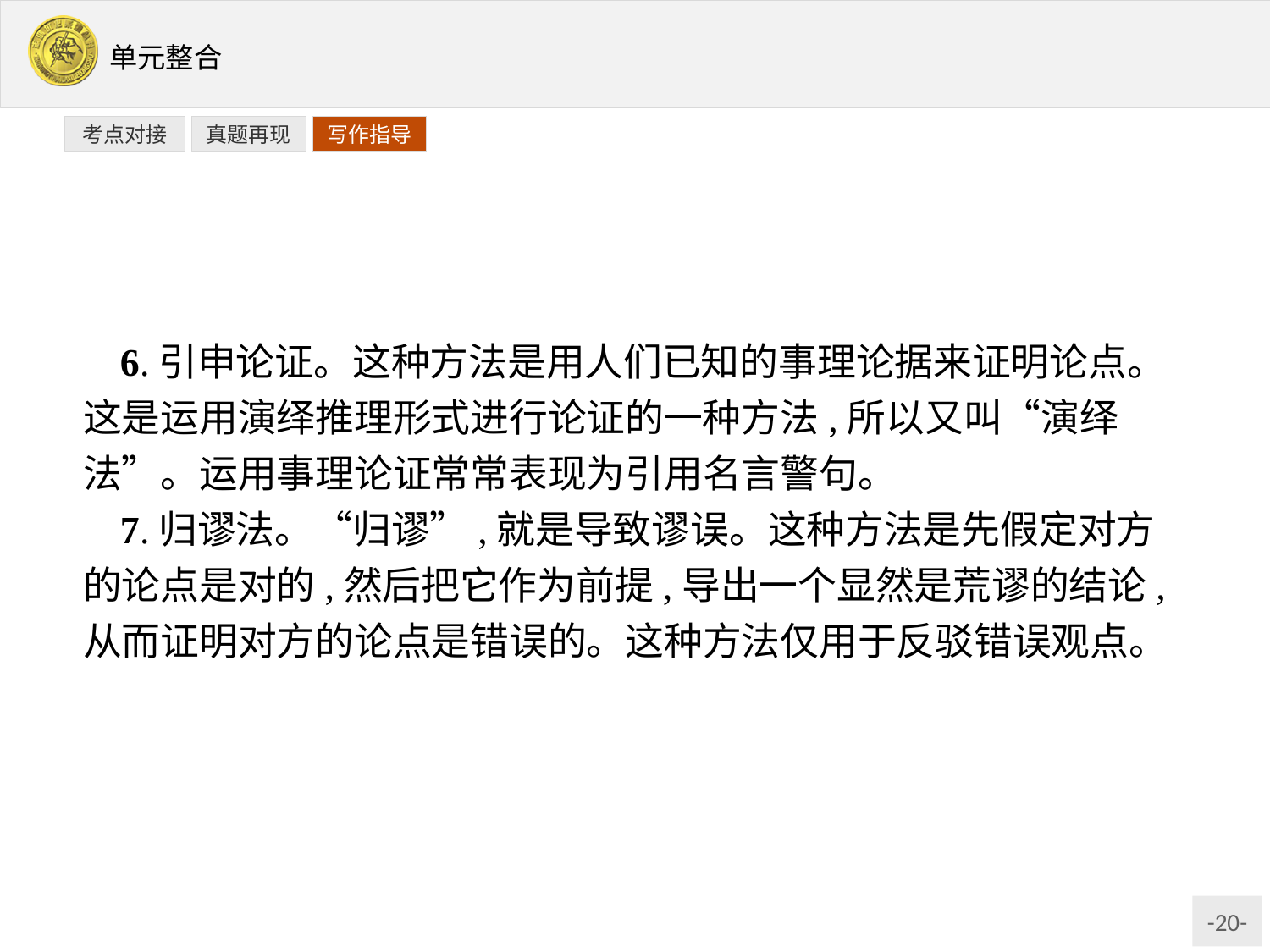

写作指导
考点对接
真题再现
6.引申论证。这种方法是用人们已知的事理论据来证明论点。这是运用演绎推理形式进行论证的一种方法,所以又叫“演绎法”。运用事理论证常常表现为引用名言警句。
7.归谬法。“归谬”,就是导致谬误。这种方法是先假定对方的论点是对的,然后把它作为前提,导出一个显然是荒谬的结论,从而证明对方的论点是错误的。这种方法仅用于反驳错误观点。